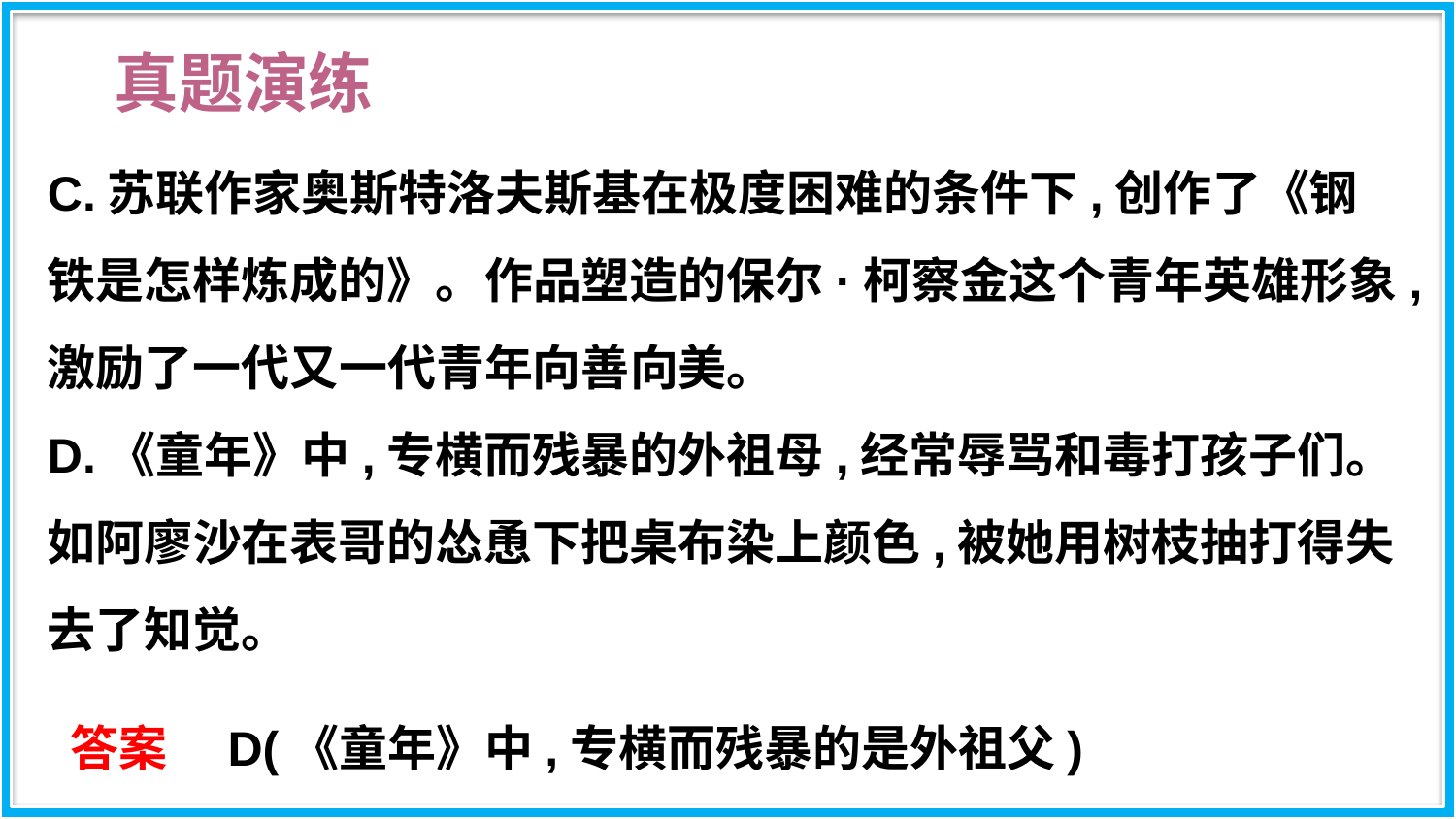

真题演练
C.苏联作家奥斯特洛夫斯基在极度困难的条件下,创作了《钢铁是怎样炼成的》。作品塑造的保尔·柯察金这个青年英雄形象,激励了一代又一代青年向善向美。
D.《童年》中,专横而残暴的外祖母,经常辱骂和毒打孩子们。如阿廖沙在表哥的怂恿下把桌布染上颜色,被她用树枝抽打得失去了知觉。

答案　D(《童年》中,专横而残暴的是外祖父)